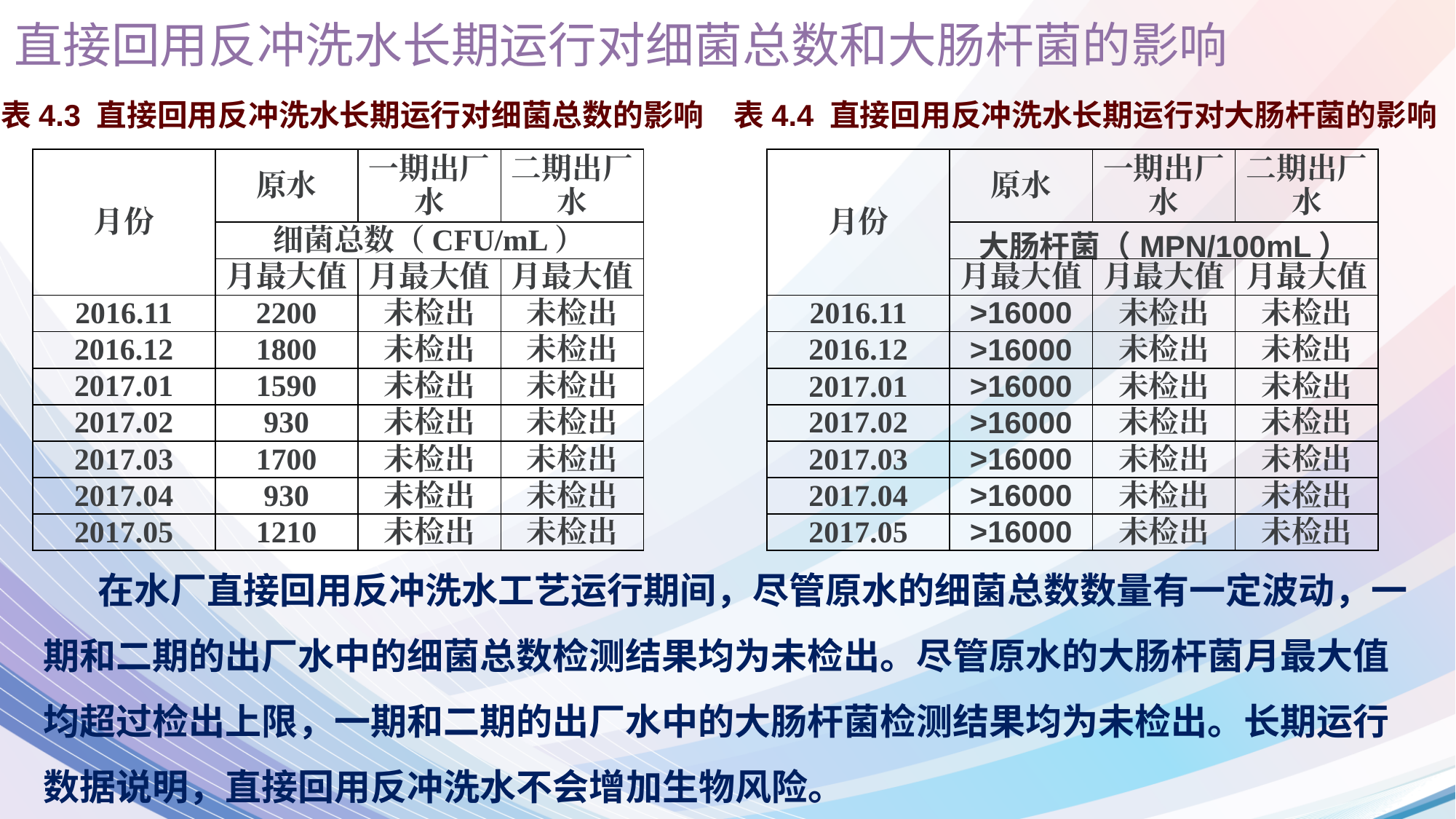

直接回用反冲洗水长期运行对细菌总数和大肠杆菌的影响
表4.3 直接回用反冲洗水长期运行对细菌总数的影响
表4.4 直接回用反冲洗水长期运行对大肠杆菌的影响
| 月份 | 原水 | 一期出厂水 | 二期出厂水 |
| --- | --- | --- | --- |
|  | 细菌总数（CFU/mL） |  |  |
|  | 月最大值 | 月最大值 | 月最大值 |
| 2016.11 | 2200 | 未检出 | 未检出 |
| 2016.12 | 1800 | 未检出 | 未检出 |
| 2017.01 | 1590 | 未检出 | 未检出 |
| 2017.02 | 930 | 未检出 | 未检出 |
| 2017.03 | 1700 | 未检出 | 未检出 |
| 2017.04 | 930 | 未检出 | 未检出 |
| 2017.05 | 1210 | 未检出 | 未检出 |
| 月份 | 原水 | 一期出厂水 | 二期出厂水 |
| --- | --- | --- | --- |
|  | 大肠杆菌（MPN/100mL） |  |  |
|  | 月最大值 | 月最大值 | 月最大值 |
| 2016.11 | >16000 | 未检出 | 未检出 |
| 2016.12 | >16000 | 未检出 | 未检出 |
| 2017.01 | >16000 | 未检出 | 未检出 |
| 2017.02 | >16000 | 未检出 | 未检出 |
| 2017.03 | >16000 | 未检出 | 未检出 |
| 2017.04 | >16000 | 未检出 | 未检出 |
| 2017.05 | >16000 | 未检出 | 未检出 |
在水厂直接回用反冲洗水工艺运行期间，尽管原水的细菌总数数量有一定波动，一期和二期的出厂水中的细菌总数检测结果均为未检出。尽管原水的大肠杆菌月最大值均超过检出上限，一期和二期的出厂水中的大肠杆菌检测结果均为未检出。长期运行数据说明，直接回用反冲洗水不会增加生物风险。